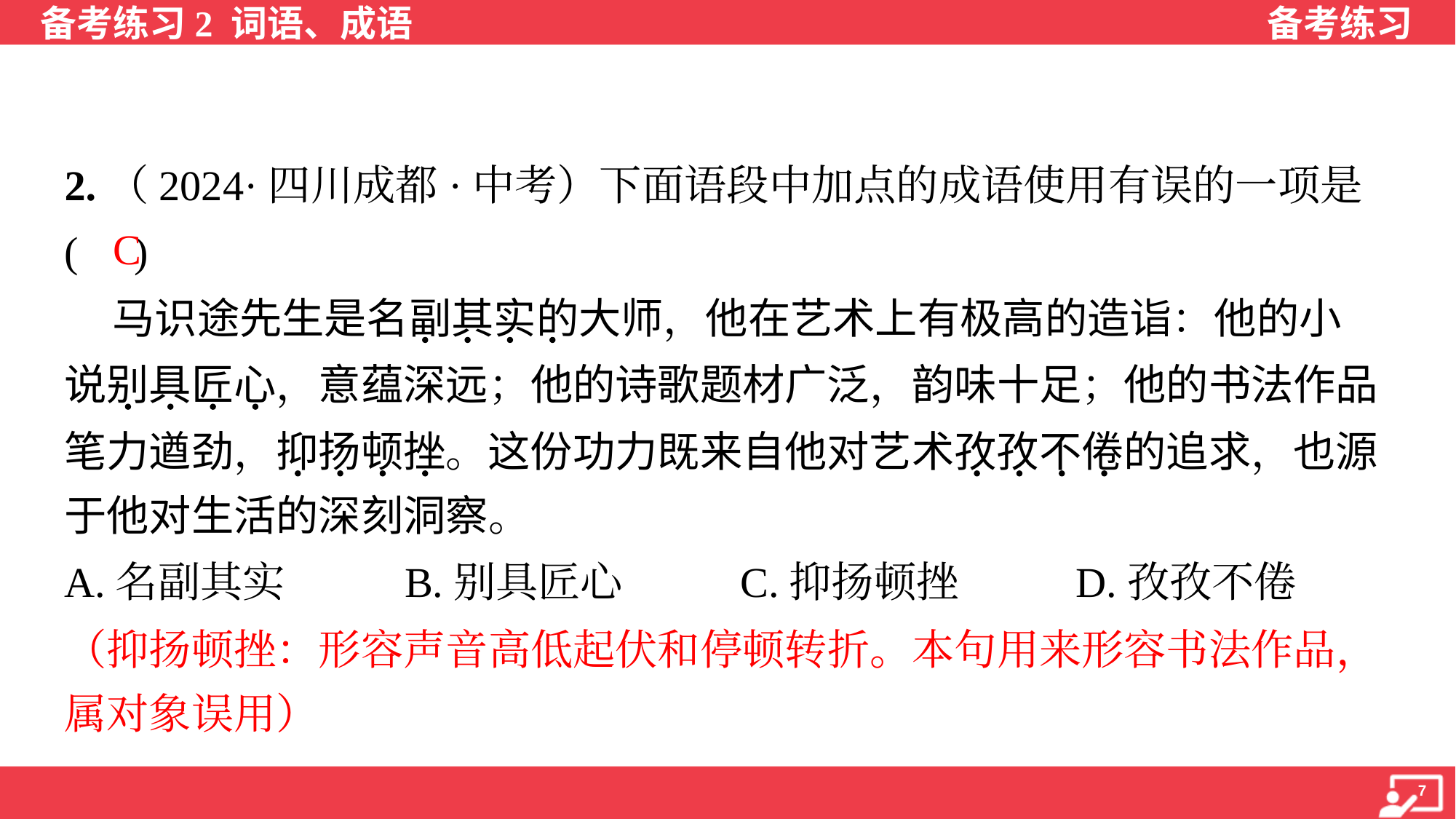

2.（2024·四川成都·中考）下面语段中加点的成语使用有误的一项是
(     )
    马识途先生是名副其实的大师，他在艺术上有极高的造诣：他的小
说别具匠心，意蕴深远；他的诗歌题材广泛，韵味十足；他的书法作品
笔力遒劲，抑扬顿挫。这份功力既来自他对艺术孜孜不倦的追求，也源
于他对生活的深刻洞察。
C

A.名副其实	B.别具匠心	C.抑扬顿挫	D.孜孜不倦
（抑扬顿挫：形容声音高低起伏和停顿转折。本句用来形容书法作品，
属对象误用）